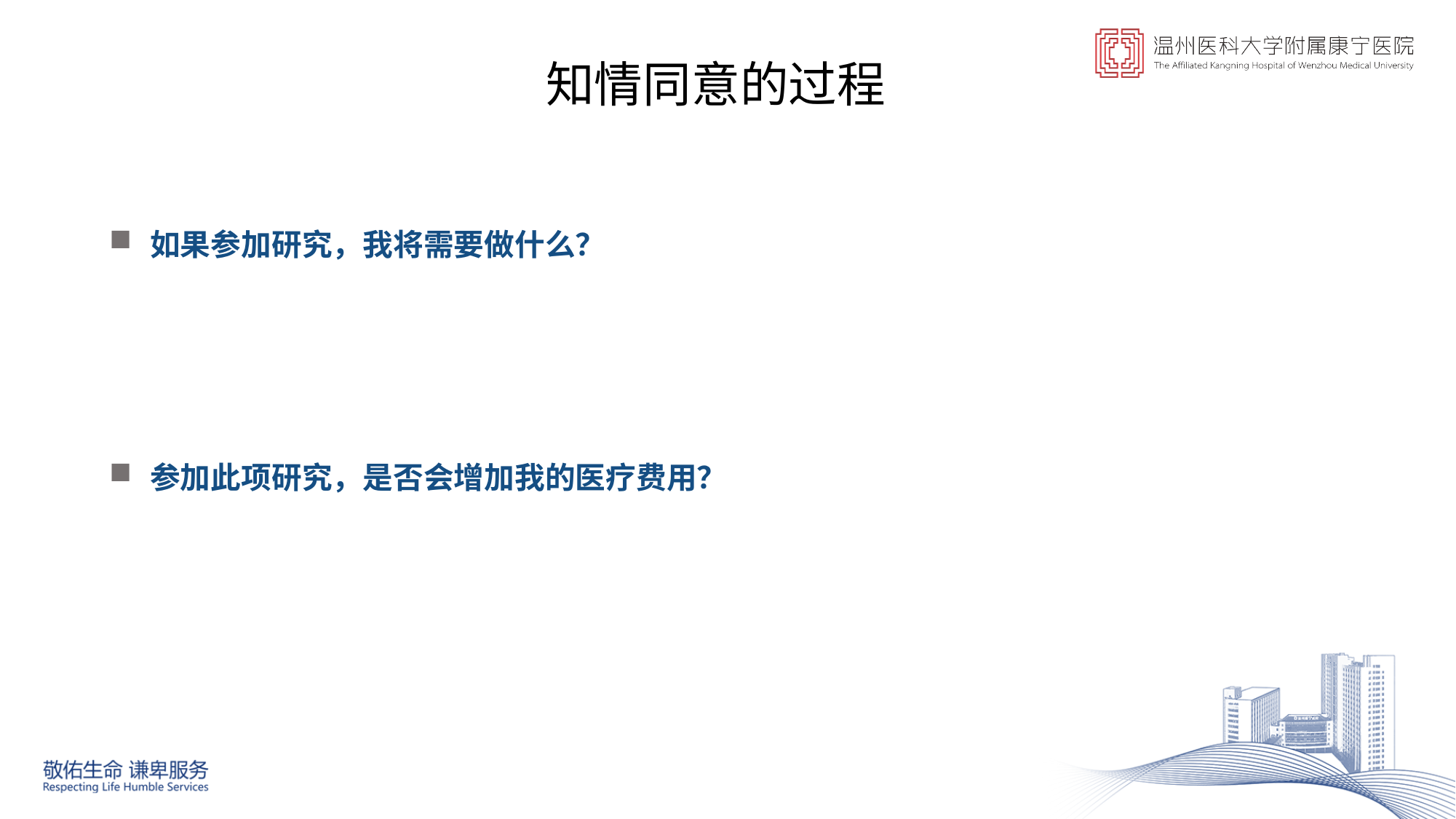

知情同意的过程
如果参加研究，我将需要做什么？

参加此项研究，是否会增加我的医疗费用？